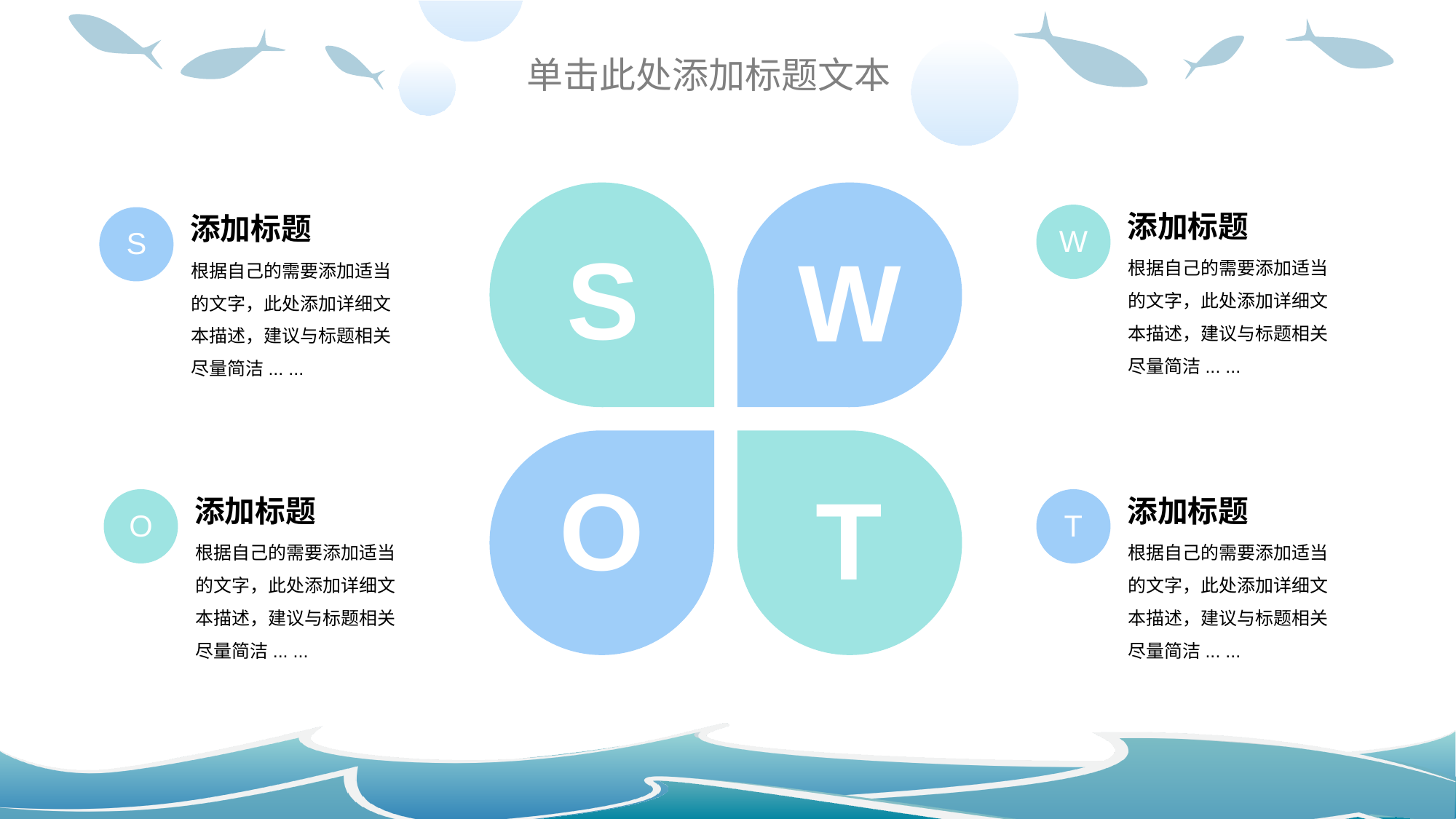

单击此处添加标题文本

S

W

添加标题
W
根据自己的需要添加适当的文字，此处添加详细文本描述，建议与标题相关尽量简洁... ...

添加标题
S
根据自己的需要添加适当的文字，此处添加详细文本描述，建议与标题相关尽量简洁... ...

O

T

添加标题
O
根据自己的需要添加适当的文字，此处添加详细文本描述，建议与标题相关尽量简洁... ...

添加标题
T
根据自己的需要添加适当的文字，此处添加详细文本描述，建议与标题相关尽量简洁... ...